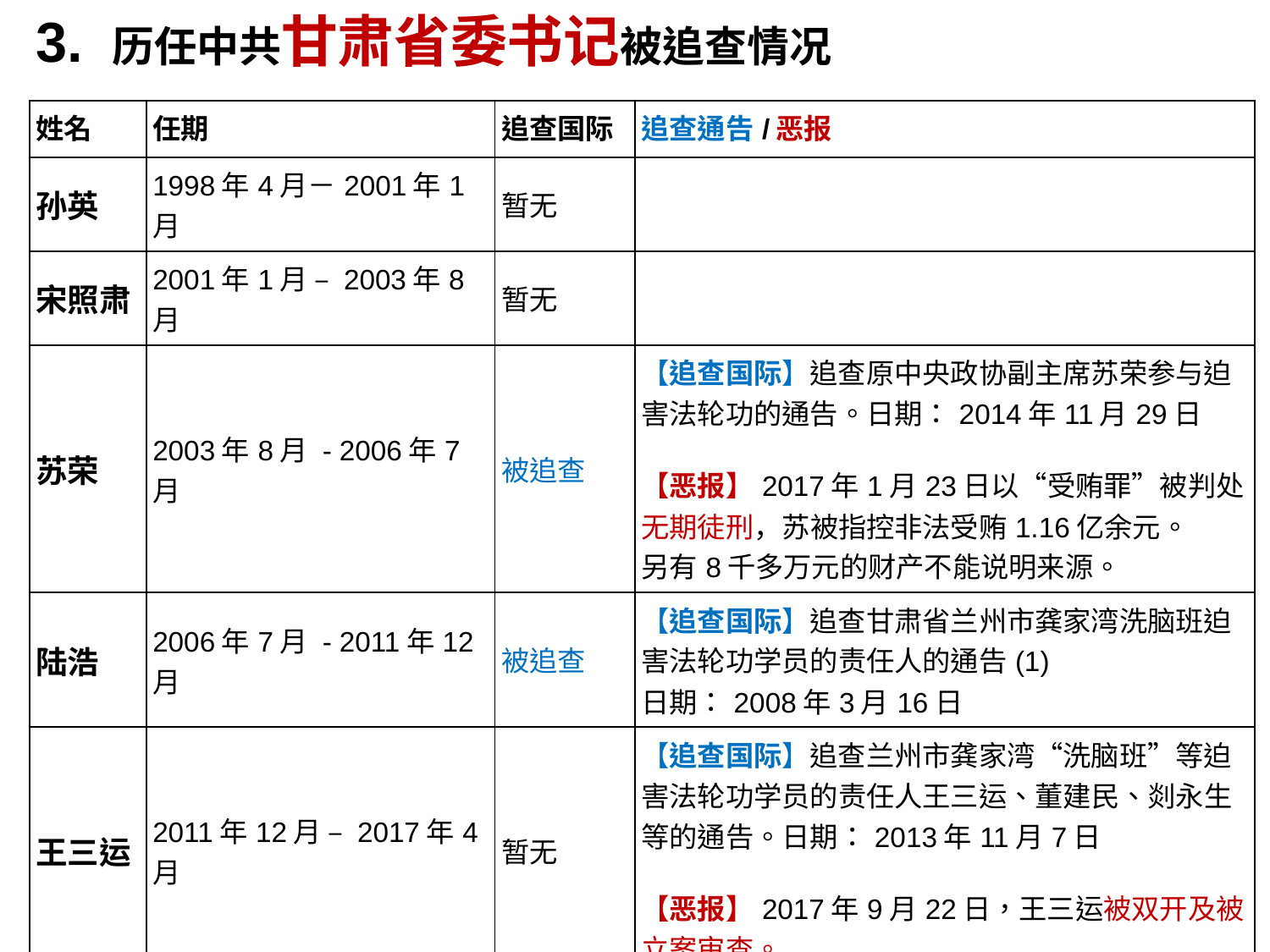

3. 历任中共甘肃省委书记被追查情况
| 姓名 | 任期 | 追查国际 | 追查通告/恶报 |
| --- | --- | --- | --- |
| 孙英 | 1998年4月－2001年1月 | 暂无 |  |
| 宋照肃 | 2001年1月 – 2003年8月 | 暂无 |  |
| 苏荣 | 2003年8月 - 2006年7月 | 被追查 | 【追查国际】追查原中央政协副主席苏荣参与迫害法轮功的通告。日期：2014年11月29日 【恶报】2017年1月23日以“受贿罪”被判处 无期徒刑，苏被指控非法受贿1.16亿余元。 另有8千多万元的财产不能说明来源。 |
| 陆浩 | 2006年7月 - 2011年12月 | 被追查 | 【追查国际】追查甘肃省兰州市龚家湾洗脑班迫害法轮功学员的责任人的通告(1) 日期：2008年3月16日 |
| 王三运 | 2011年12月 – 2017年4月 | 暂无 | 【追查国际】追查兰州市龚家湾“洗脑班”等迫害法轮功学员的责任人王三运、董建民、剡永生等的通告。日期：2013年11月7日 【恶报】2017年9月22日，王三运被双开及被立案审查。 |
| 林铎 | 2017年4月 – | 暂无 |  |